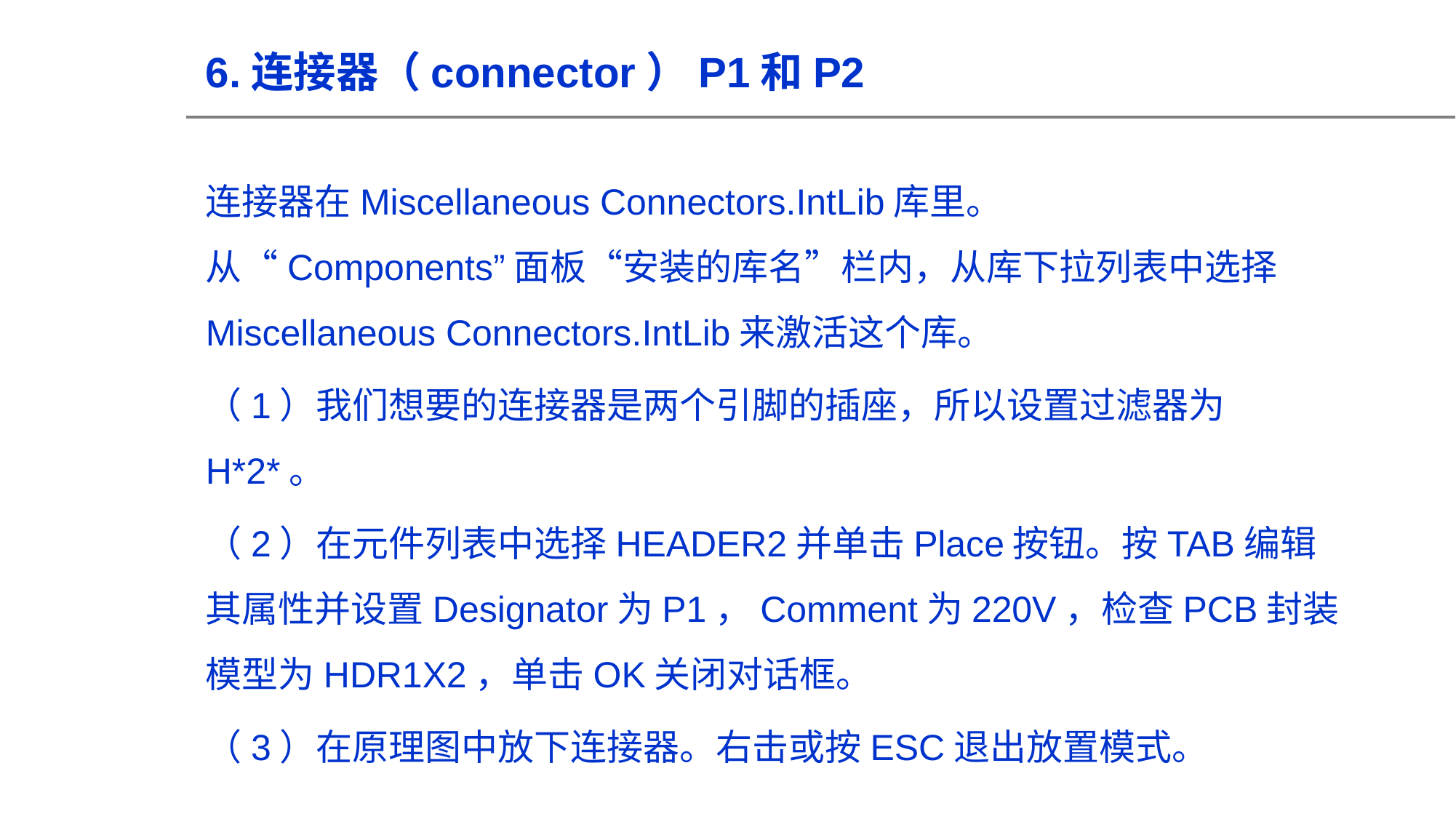

6.连接器（connector）P1和P2
连接器在Miscellaneous Connectors.IntLib库里。从“Components”面板“安装的库名”栏内，从库下拉列表中选择Miscellaneous Connectors.IntLib来激活这个库。
（1）我们想要的连接器是两个引脚的插座，所以设置过滤器为H*2*。
（2）在元件列表中选择HEADER2并单击Place按钮。按TAB编辑其属性并设置Designator为P1，Comment为220V，检查PCB封装模型为HDR1X2，单击OK关闭对话框。
（3）在原理图中放下连接器。右击或按ESC退出放置模式。